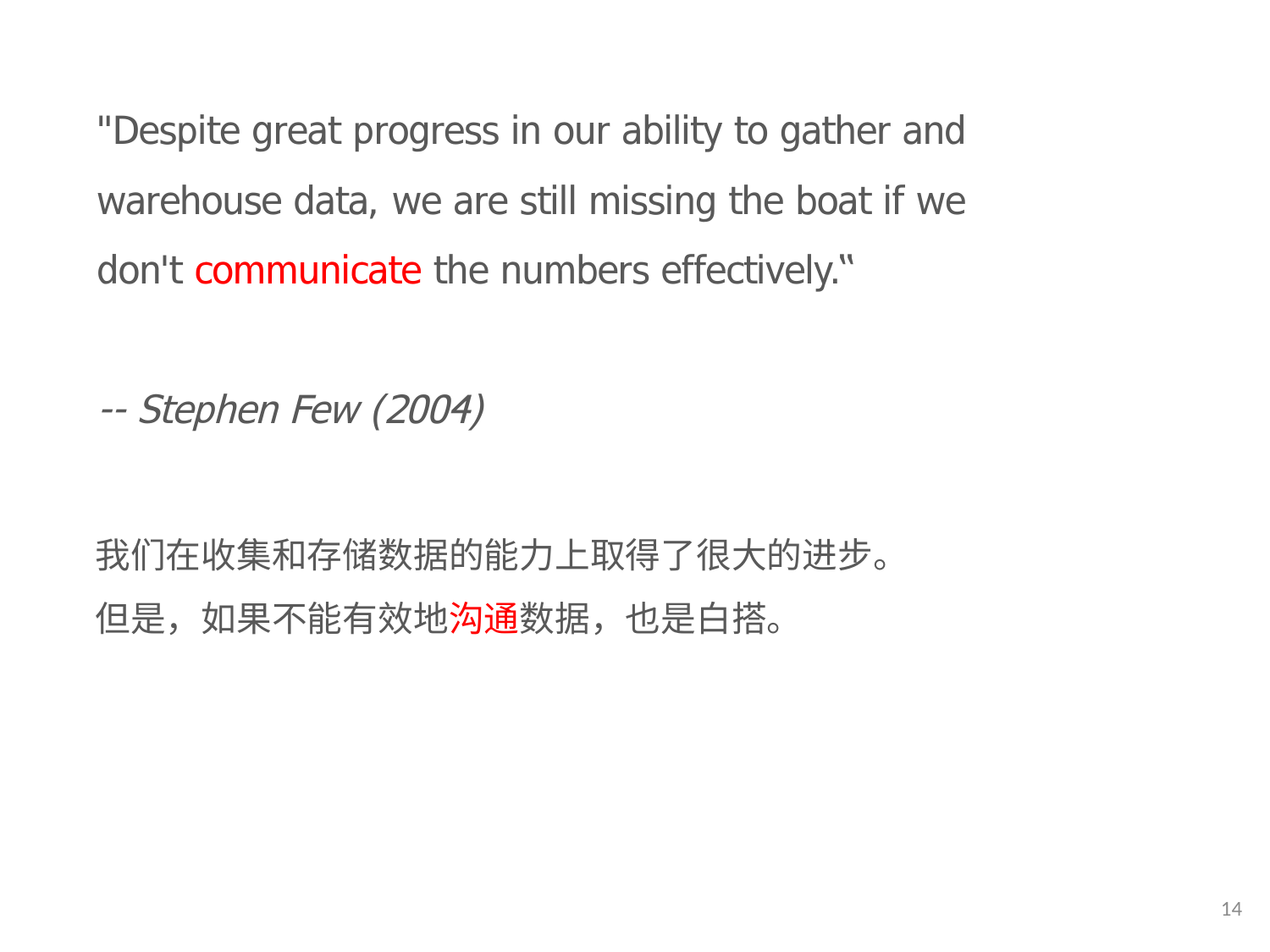

"Despite great progress in our ability to gather and warehouse data, we are still missing the boat if we don't communicate the numbers effectively.“
-- Stephen Few (2004)
我们在收集和存储数据的能力上取得了很大的进步。
但是，如果不能有效地沟通数据，也是白搭。
14